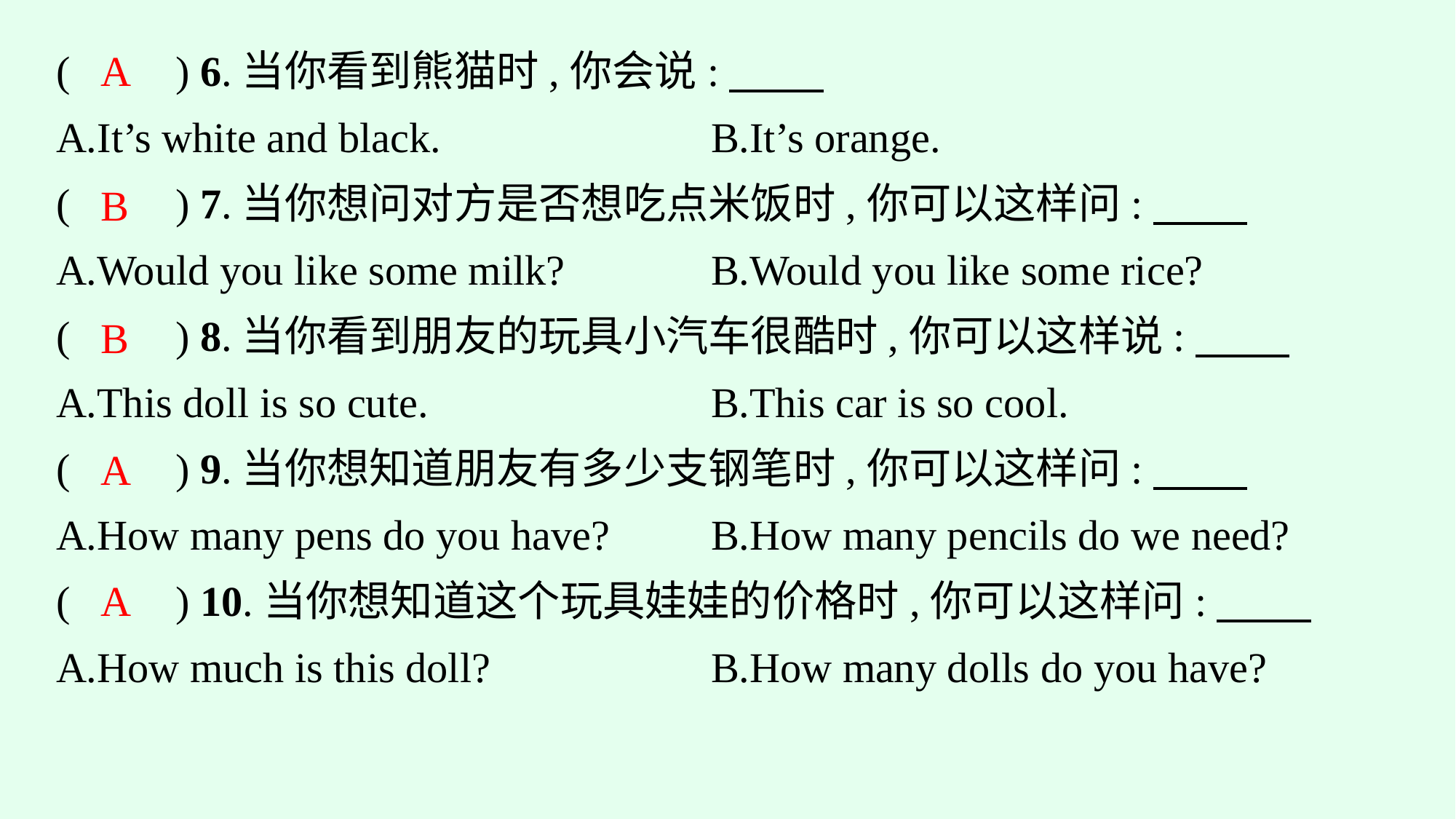

(　　) 6.当你看到熊猫时,你会说:
A.It’s white and black.			B.It’s orange.
(　　) 7.当你想问对方是否想吃点米饭时,你可以这样问:
A.Would you like some milk?		B.Would you like some rice?
(　　) 8.当你看到朋友的玩具小汽车很酷时,你可以这样说:
A.This doll is so cute.				B.This car is so cool.
(　　) 9.当你想知道朋友有多少支钢笔时,你可以这样问:
A.How many pens do you have?	B.How many pencils do we need?
(　　) 10.当你想知道这个玩具娃娃的价格时,你可以这样问:
A.How much is this doll?			B.How many dolls do you have?
A
B
B
A
A